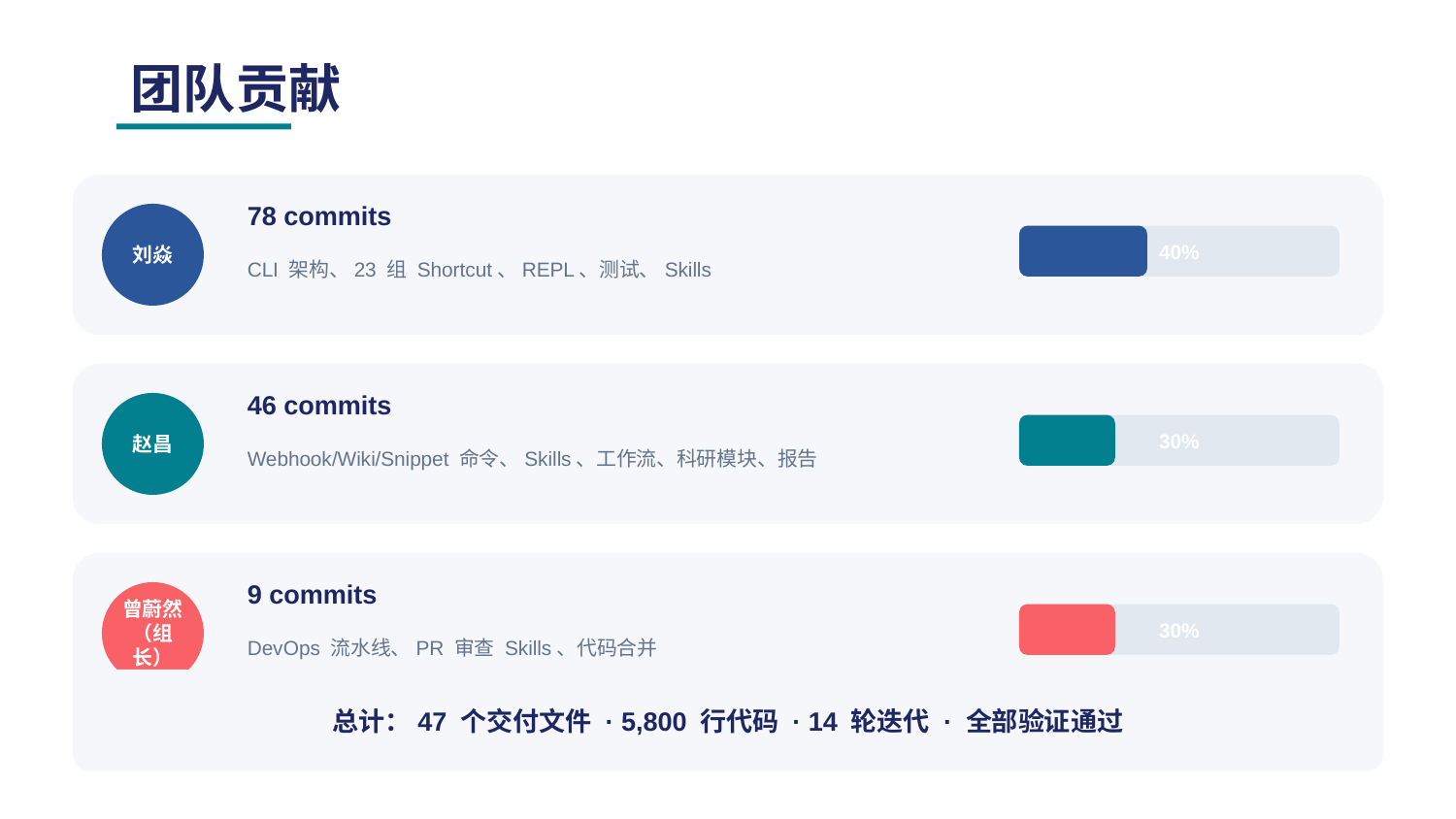

团队贡献

78 commits

刘焱

40%
CLI 架构、23 组 Shortcut、REPL、测试、Skills

46 commits

赵昌

30%
Webhook/Wiki/Snippet 命令、Skills、工作流、科研模块、报告

9 commits

曾蔚然（组长）

30%
DevOps 流水线、PR 审查 Skills、代码合并

总计：47 个交付文件 · 5,800 行代码 · 14 轮迭代 · 全部验证通过